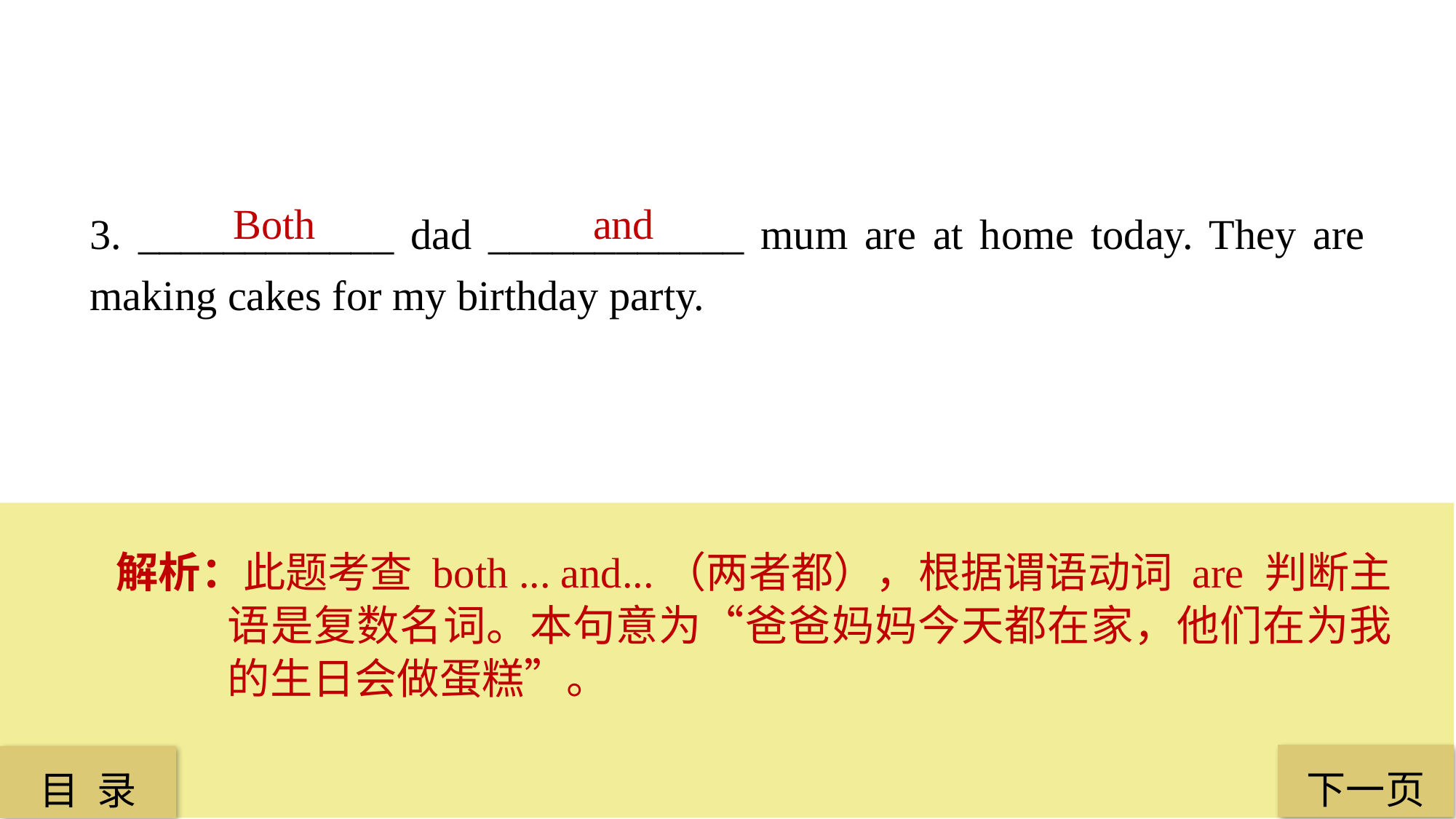

Both
 and
3. ____________ dad ____________ mum are at home today. They are making cakes for my birthday party.
解析：此题考查 both ... and...（两者都），根据谓语动词 are 判断主语是复数名词。本句意为“爸爸妈妈今天都在家，他们在为我的生日会做蛋糕”。